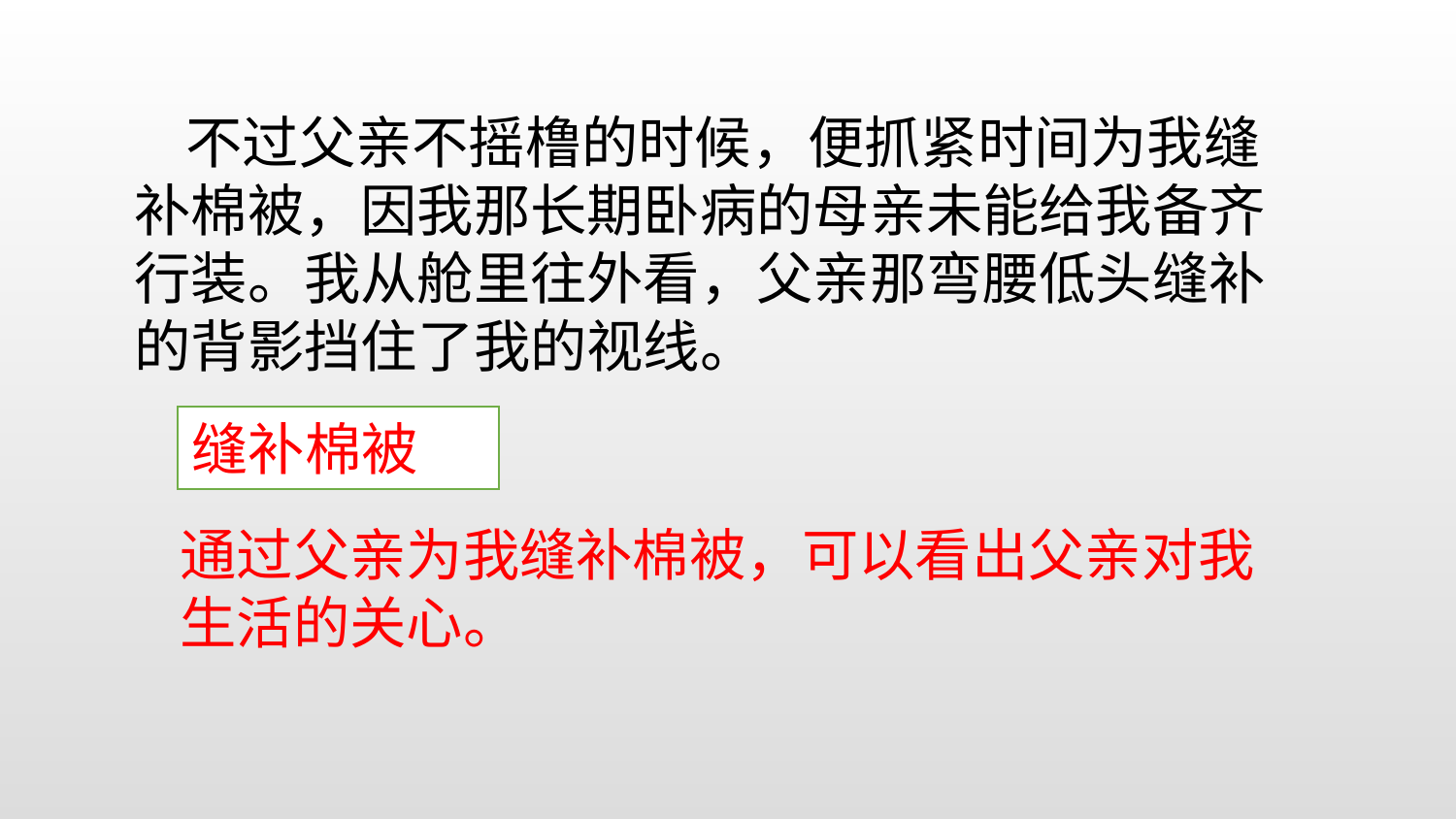

不过父亲不摇橹的时候，便抓紧时间为我缝补棉被，因我那长期卧病的母亲未能给我备齐行装。我从舱里往外看，父亲那弯腰低头缝补的背影挡住了我的视线。
缝补棉被
通过父亲为我缝补棉被，可以看出父亲对我生活的关心。